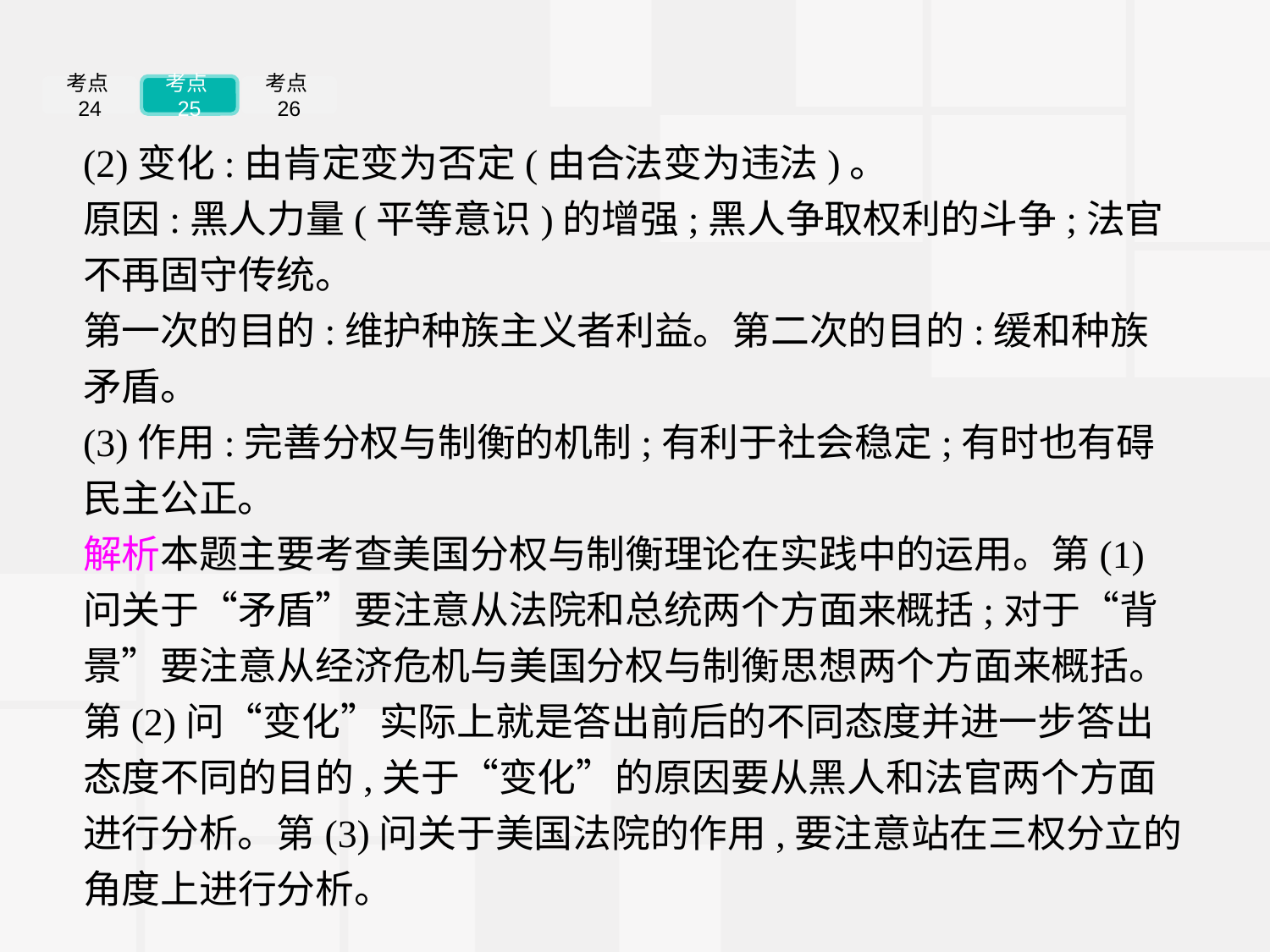

考点24
考点25
考点26
(2)变化:由肯定变为否定(由合法变为违法)。
原因:黑人力量(平等意识)的增强;黑人争取权利的斗争;法官不再固守传统。
第一次的目的:维护种族主义者利益。第二次的目的:缓和种族矛盾。
(3)作用:完善分权与制衡的机制;有利于社会稳定;有时也有碍民主公正。
解析本题主要考查美国分权与制衡理论在实践中的运用。第(1)问关于“矛盾”要注意从法院和总统两个方面来概括;对于“背景”要注意从经济危机与美国分权与制衡思想两个方面来概括。第(2)问“变化”实际上就是答出前后的不同态度并进一步答出态度不同的目的,关于“变化”的原因要从黑人和法官两个方面进行分析。第(3)问关于美国法院的作用,要注意站在三权分立的角度上进行分析。